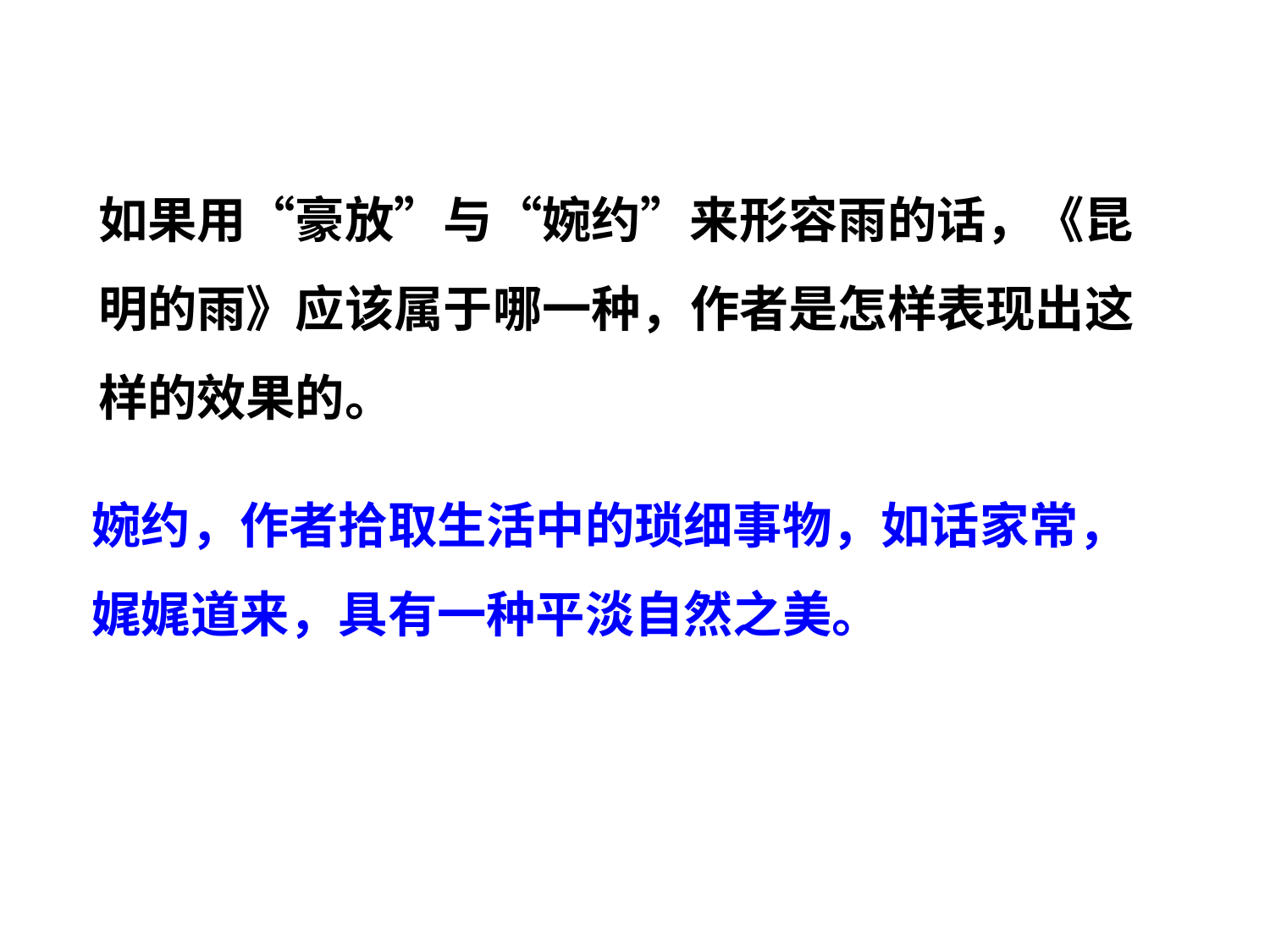

如果用“豪放”与“婉约”来形容雨的话，《昆明的雨》应该属于哪一种，作者是怎样表现出这样的效果的。
婉约，作者拾取生活中的琐细事物，如话家常，娓娓道来，具有一种平淡自然之美。